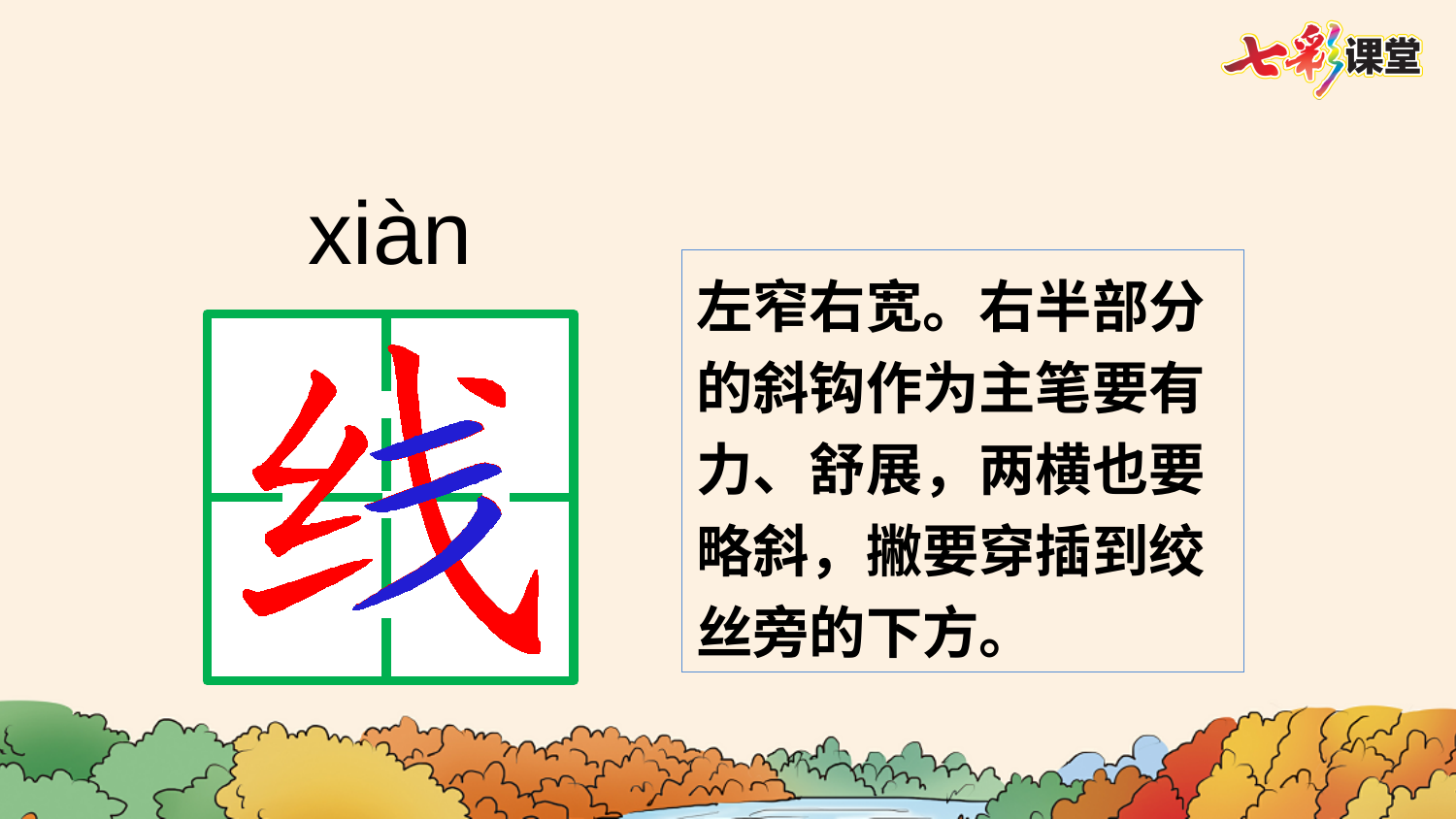

xiàn
左窄右宽。右半部分的斜钩作为主笔要有力、舒展，两横也要略斜，撇要穿插到绞丝旁的下方。